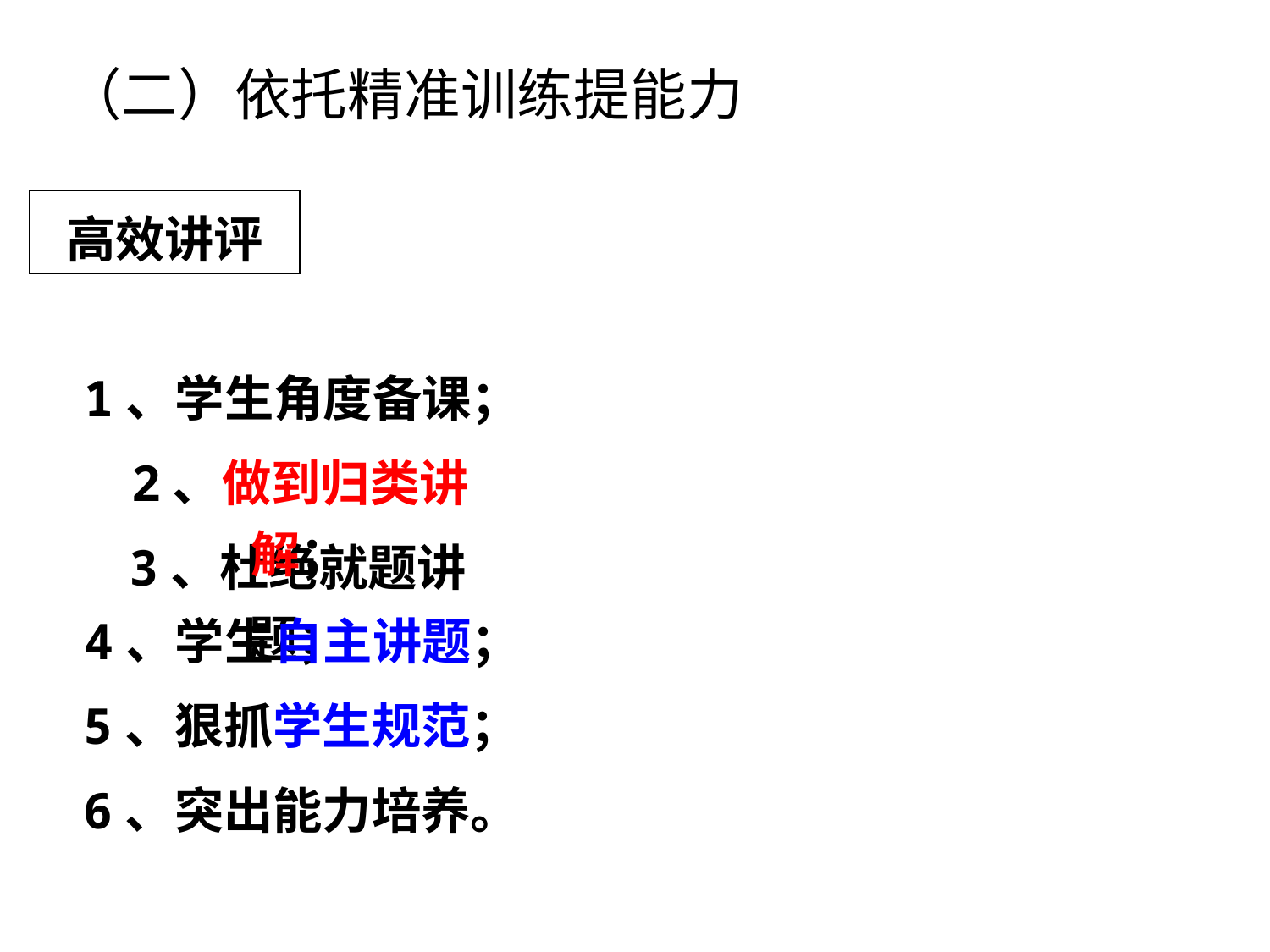

（二）依托精准训练提能力
高效讲评
1、学生角度备课；
2、做到归类讲解；
3、杜绝就题讲题；
4、学生自主讲题；
5、狠抓学生规范；
6、突出能力培养。